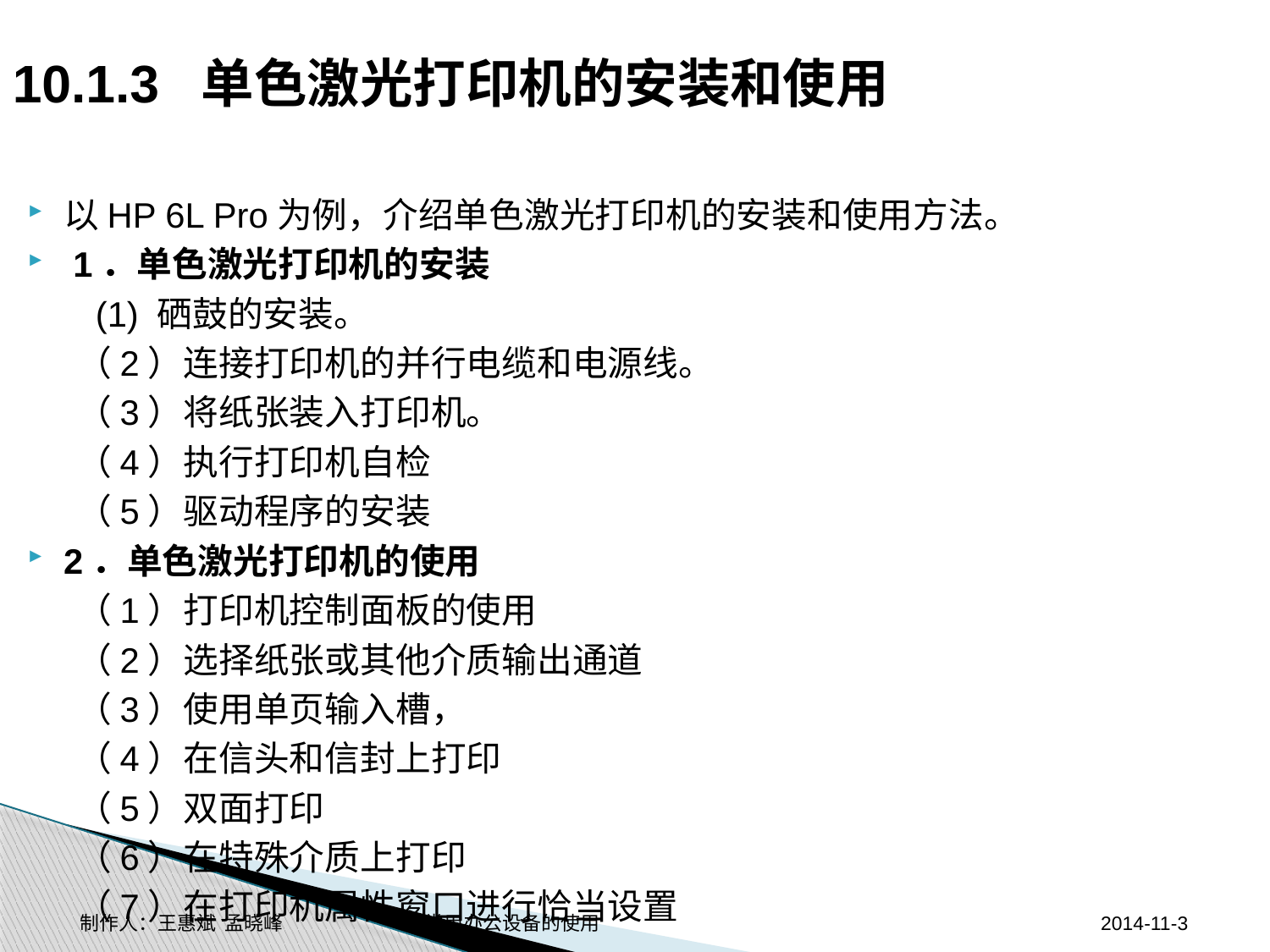

10.1.3  单色激光打印机的安装和使用
以HP 6L Pro为例，介绍单色激光打印机的安装和使用方法。
 1．单色激光打印机的安装
  (1) 硒鼓的安装。
（2）连接打印机的并行电缆和电源线。
（3）将纸张装入打印机。
（4）执行打印机自检
（5）驱动程序的安装
2．单色激光打印机的使用
（1）打印机控制面板的使用
（2）选择纸张或其他介质输出通道
（3）使用单页输入槽，
（4）在信头和信封上打印
（5）双面打印
（6）在特殊介质上打印
（7）在打印机属性窗口进行恰当设置

制作人：王惠斌  孟晓峰                                常用办公设备的使用
2014-11-3